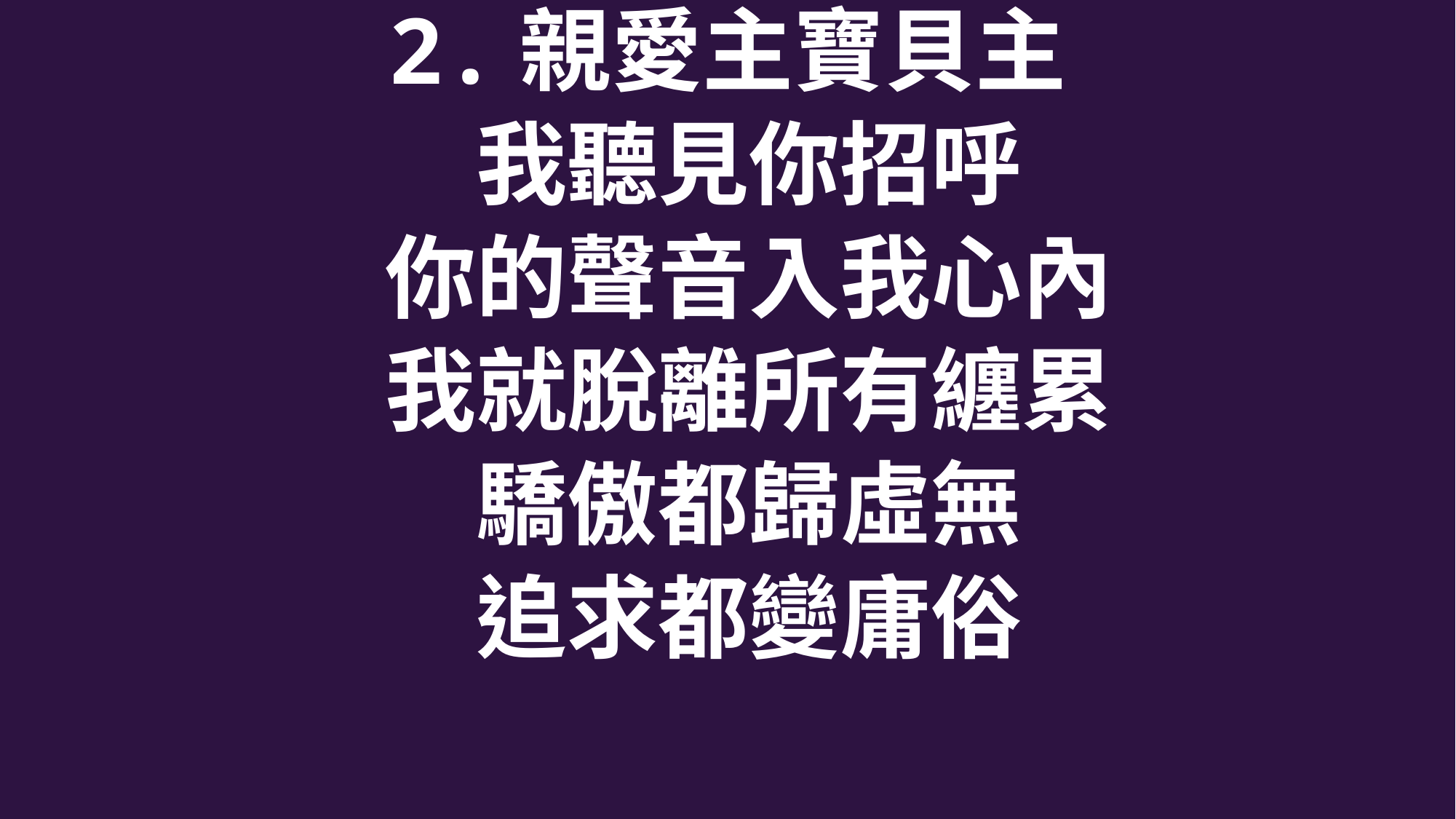

2.親愛主寶貝主
 我聽見你招呼
 你的聲音入我心內
 我就脫離所有纏累
 驕傲都歸虛無
 追求都變庸俗